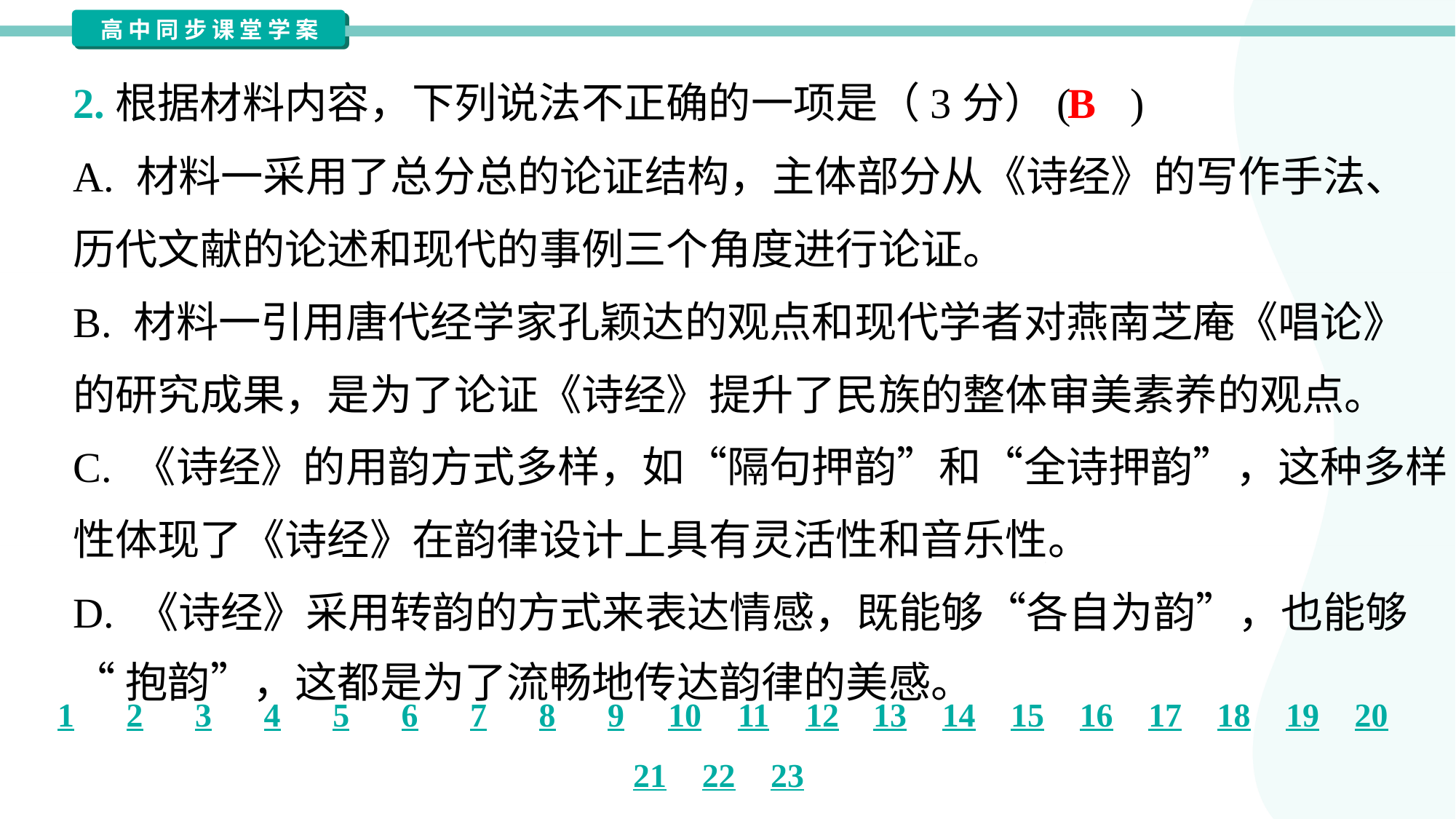

B
2.根据材料内容，下列说法不正确的一项是（3分）(     )
A. 材料一采用了总分总的论证结构，主体部分从《诗经》的写作手法、
历代文献的论述和现代的事例三个角度进行论证。
B. 材料一引用唐代经学家孔颖达的观点和现代学者对燕南芝庵《唱论》
的研究成果，是为了论证《诗经》提升了民族的整体审美素养的观点。
C. 《诗经》的用韵方式多样，如“隔句押韵”和“全诗押韵”，这种多样
性体现了《诗经》在韵律设计上具有灵活性和音乐性。
D. 《诗经》采用转韵的方式来表达情感，既能够“各自为韵”，也能够
“抱韵”，这都是为了流畅地传达韵律的美感。